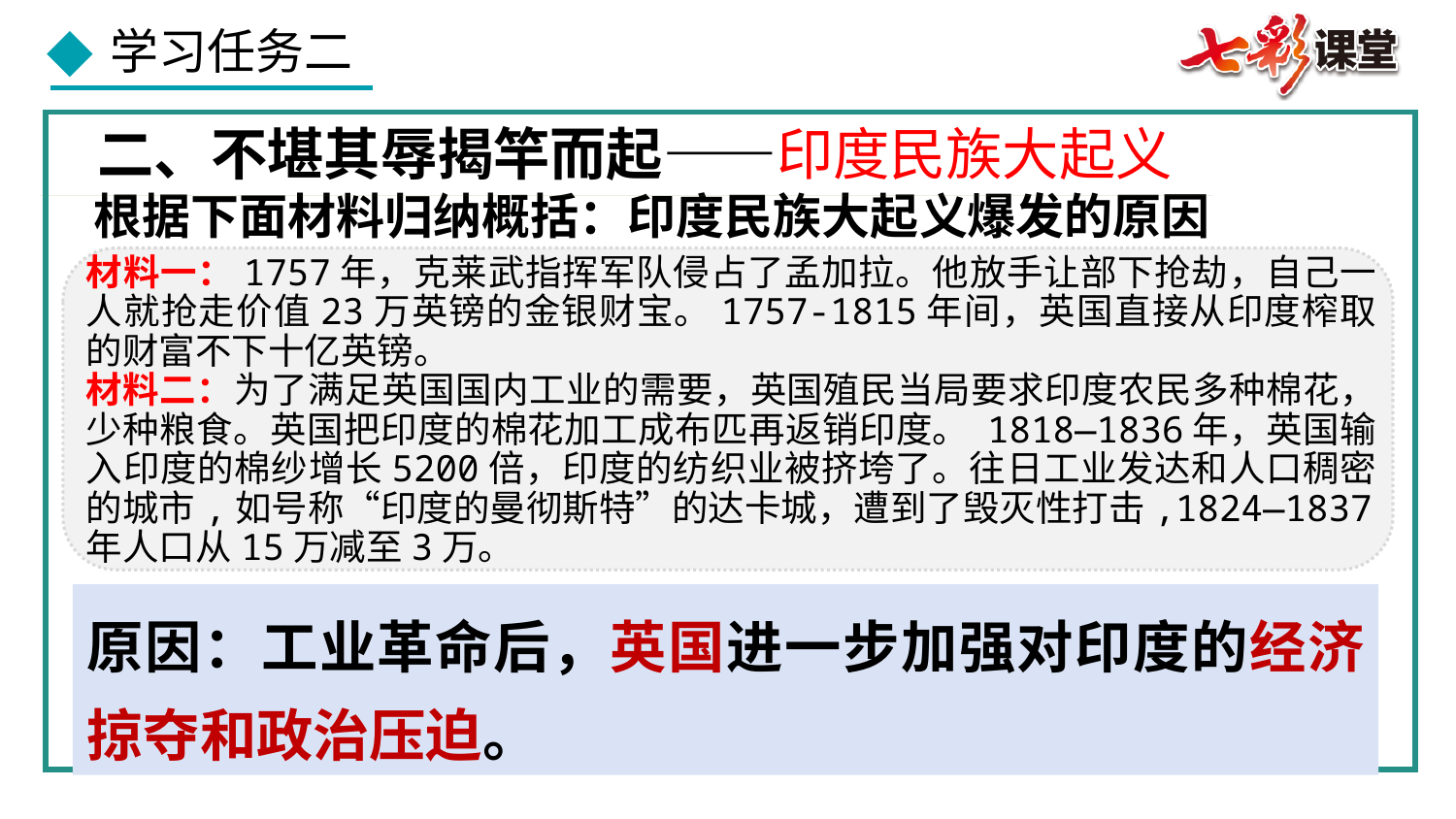

二、不堪其辱揭竿而起——印度民族大起义
根据下面材料归纳概括：印度民族大起义爆发的原因
材料一：1757年，克莱武指挥军队侵占了孟加拉。他放手让部下抢劫，自己一人就抢走价值23万英镑的金银财宝。1757-1815年间，英国直接从印度榨取的财富不下十亿英镑。
材料二：为了满足英国国内工业的需要，英国殖民当局要求印度农民多种棉花，少种粮食。英国把印度的棉花加工成布匹再返销印度。 1818—1836年，英国输入印度的棉纱增长5200倍，印度的纺织业被挤垮了。往日工业发达和人口稠密的城市,如号称“印度的曼彻斯特”的达卡城，遭到了毁灭性打击,1824—1837年人口从15万减至3万。

1.从材料一到材料二，英国对印度的剥削方式发生了什么变化？
原因：工业革命后，英国进一步加强对印度的经济掠夺和政治压迫。
掠夺原料，倾销商品
直接掠夺财富

2.为什么会发生这种变化？
英国完成了工业革命